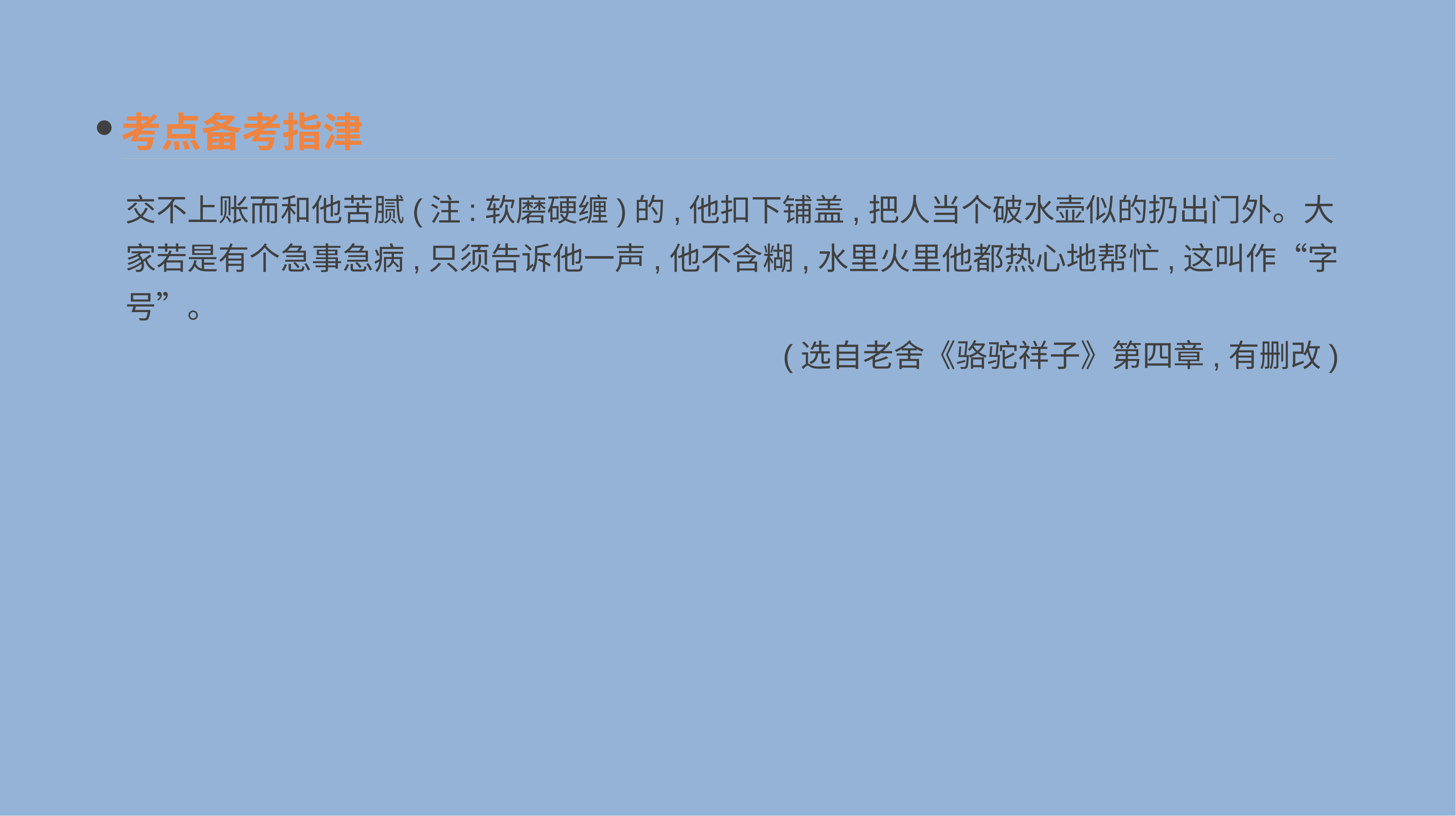

考点备考指津

交不上账而和他苦腻(注:软磨硬缠)的,他扣下铺盖,把人当个破水壶似的扔出门外。大家若是有个急事急病,只须告诉他一声,他不含糊,水里火里他都热心地帮忙,这叫作“字号”。
(选自老舍《骆驼祥子》第四章,有删改)